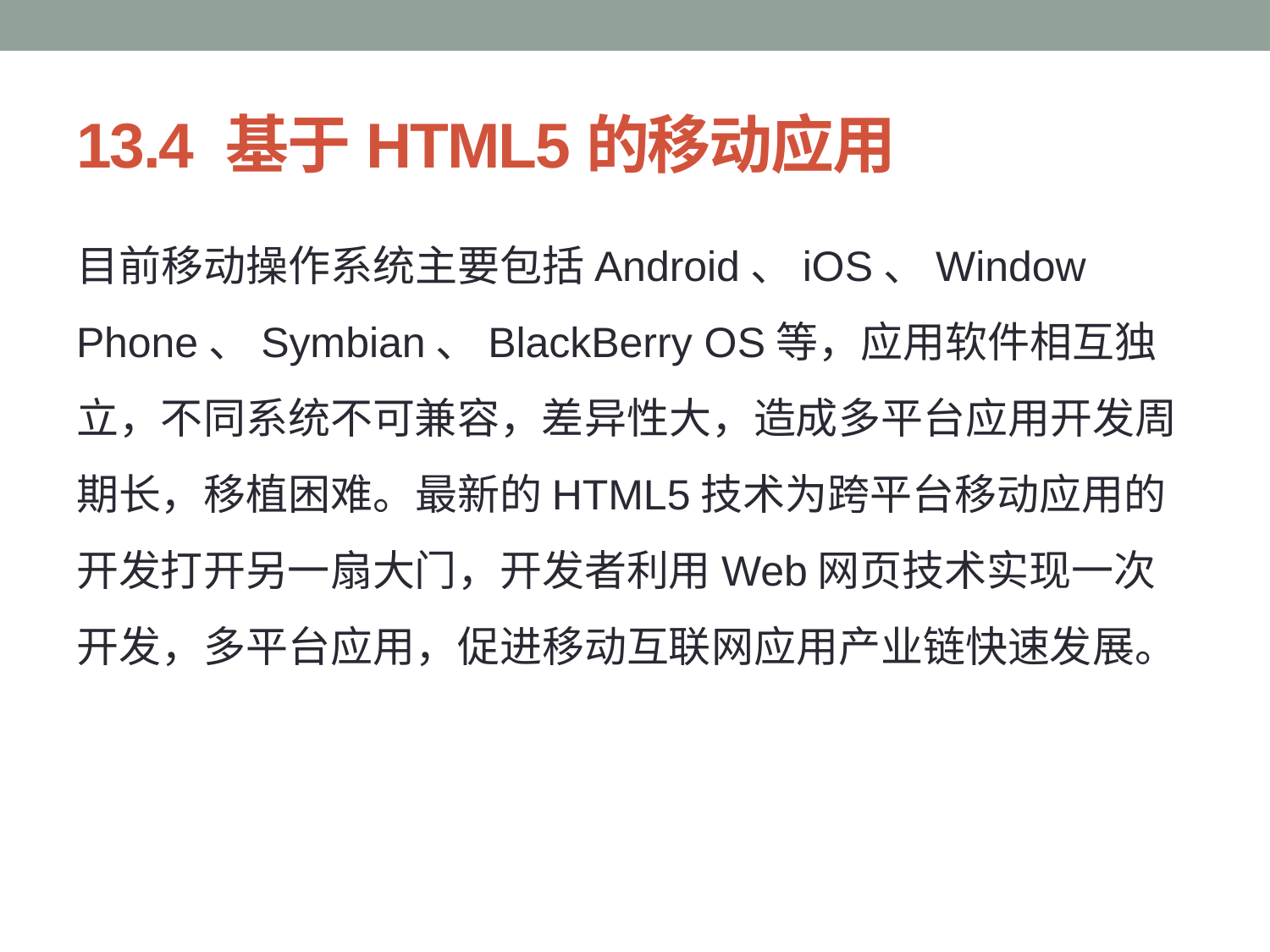

# 13.4 基于HTML5的移动应用
目前移动操作系统主要包括Android、iOS、Window Phone、Symbian、BlackBerry OS等，应用软件相互独立，不同系统不可兼容，差异性大，造成多平台应用开发周期长，移植困难。最新的HTML5技术为跨平台移动应用的开发打开另一扇大门，开发者利用Web网页技术实现一次开发，多平台应用，促进移动互联网应用产业链快速发展。